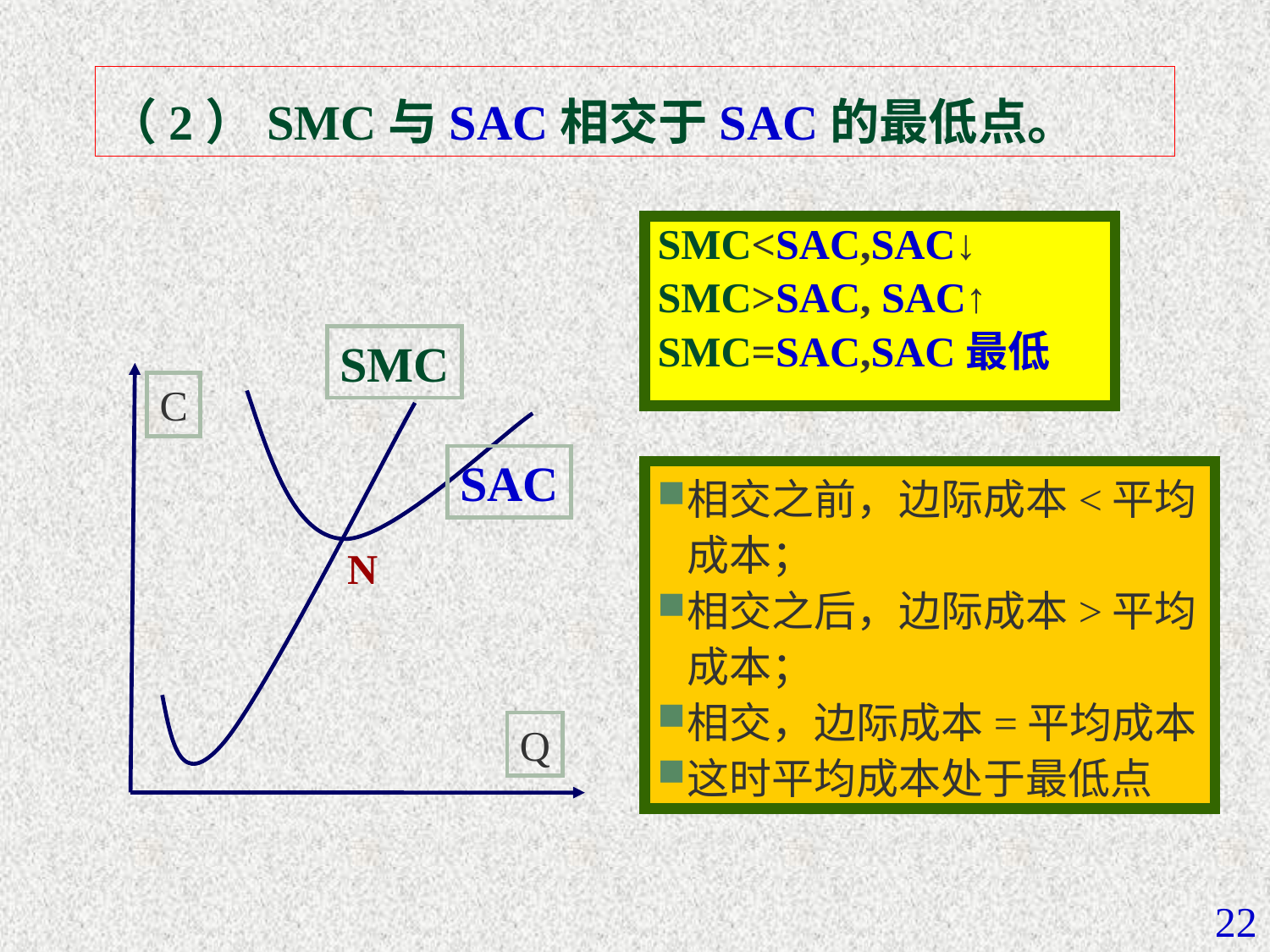

# （2）SMC与SAC相交于SAC的最低点。
SMC<SAC,SAC↓
SMC>SAC, SAC↑
SMC=SAC,SAC最低
SMC

C

SAC
相交之前，边际成本<平均成本；
相交之后，边际成本>平均成本；
相交，边际成本=平均成本
这时平均成本处于最低点
N

Q

22